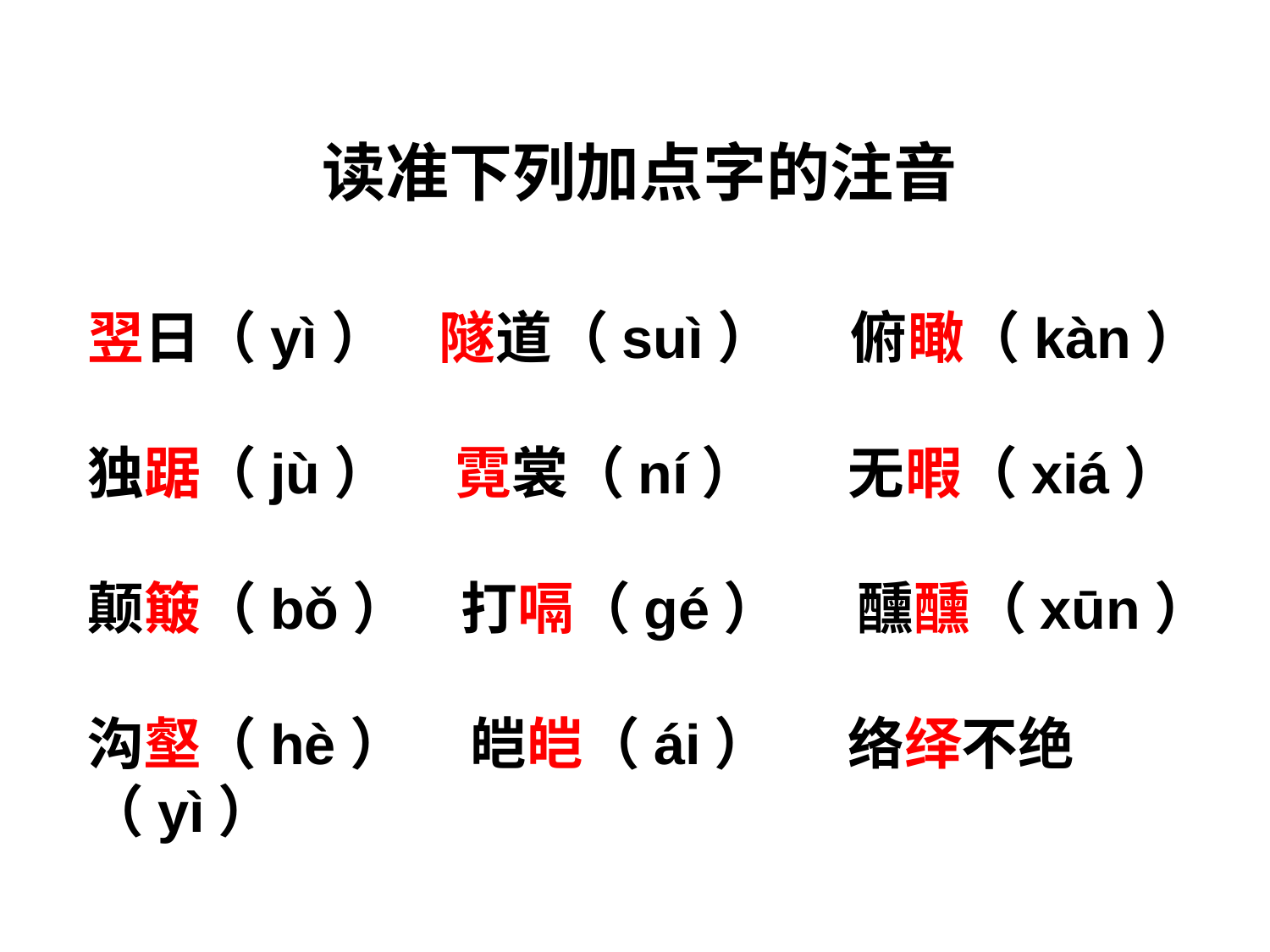

读准下列加点字的注音
翌日（yì）    隧道（suì）      俯瞰（kàn）

独踞（jù）     霓裳（ní）       无暇（xiá）

颠簸（bǒ）    打嗝（gé）      醺醺（xūn）

沟壑（hè）     皑皑（ái）      络绎不绝（yì）